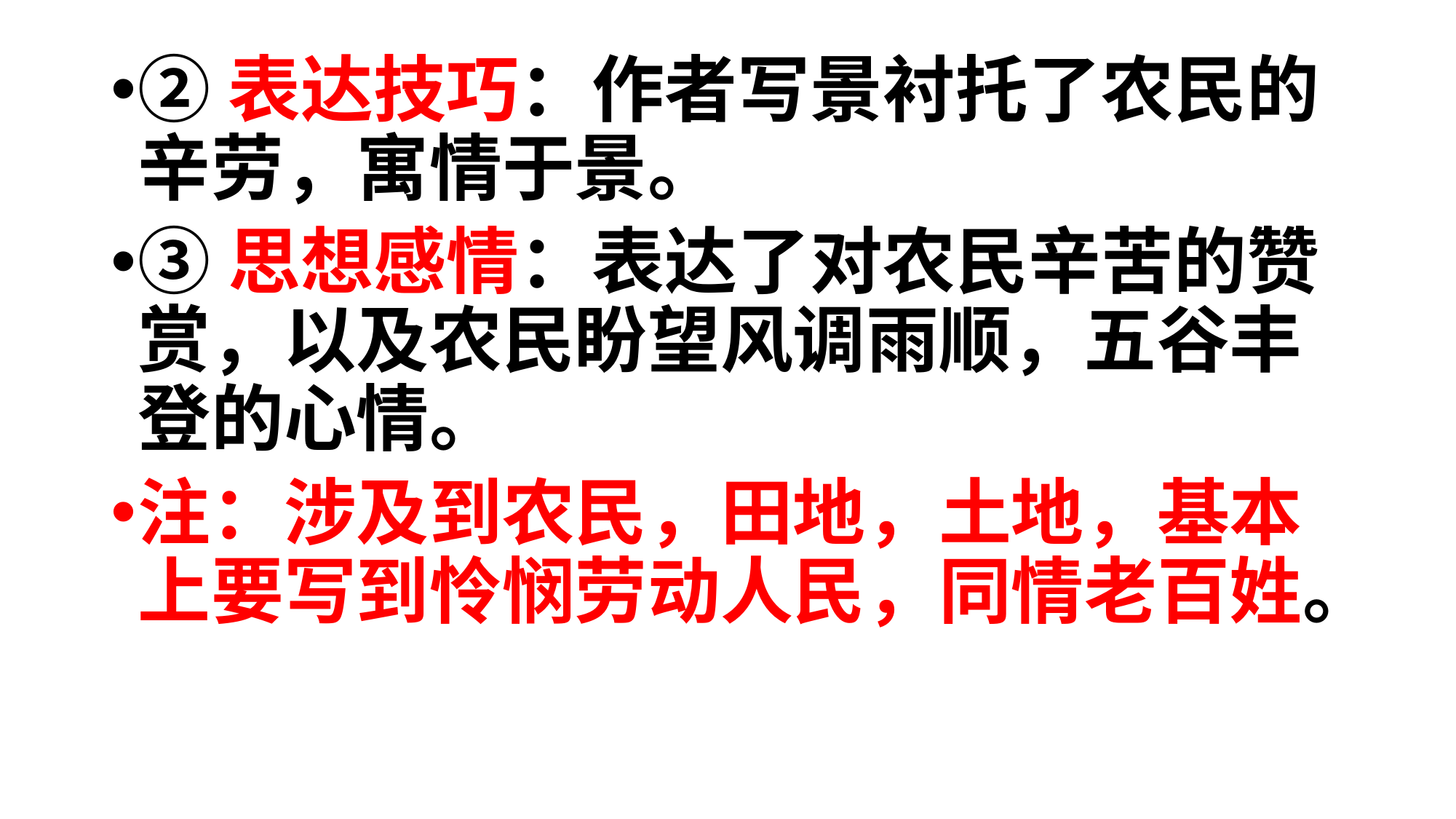

②表达技巧：作者写景衬托了农民的辛劳，寓情于景。
③思想感情：表达了对农民辛苦的赞赏，以及农民盼望风调雨顺，五谷丰登的心情。
注：涉及到农民，田地，土地，基本上要写到怜悯劳动人民，同情老百姓。